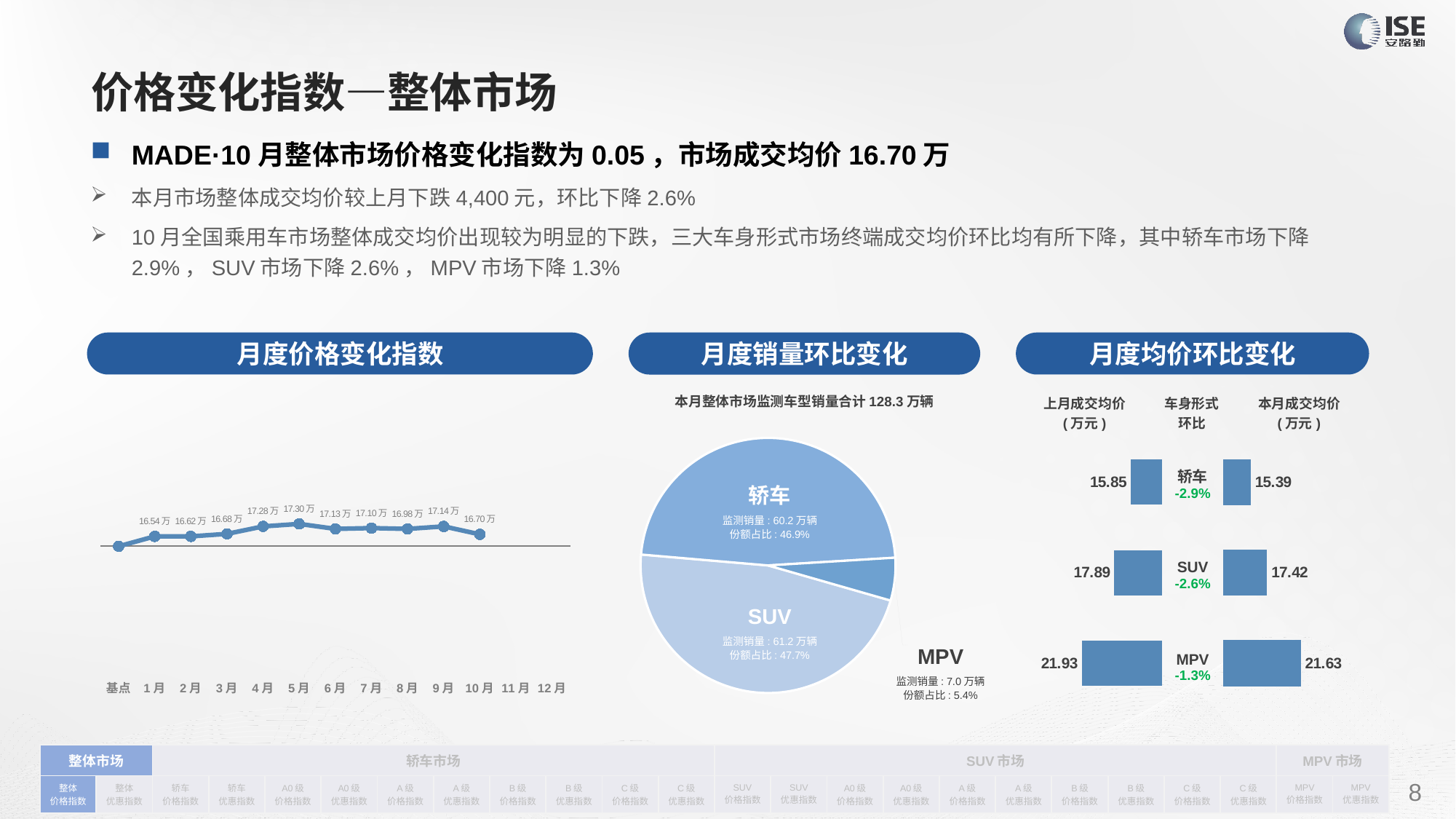

# 价格变化指数—整体市场
MADE·10月整体市场价格变化指数为0.05，市场成交均价16.70万
本月市场整体成交均价较上月下跌4,400元，环比下降2.6%
10月全国乘用车市场整体成交均价出现较为明显的下跌，三大车身形式市场终端成交均价环比均有所下降，其中轿车市场下降2.9%，SUV市场下降2.6%，MPV市场下降1.3%
月度价格变化指数

月度均价环比变化

月度销量环比变化

本月整体市场监测车型销量合计128.3万辆

### Chart

| Category | Y2022 |
|---|---|
| 基点 | 0.0 |
| 1月 | 0.04 |
| 2月 | 0.04 |
| 3月 | 0.05 |
| 4月 | 0.08 |
| 5月 | 0.09 |
| 6月 | 0.07 |
| 7月 | 0.07318864830914906 |
| 8月 | 0.07 |
| 9月 | 0.08 |
| 10月 | 0.048006821328653304 |
| 11月 | None |
| 12月 | None |
| 上月成交均价 (万元) | 车身形式 环比 | 本月成交均价 (万元) |
| --- | --- | --- |

### Chart

| Category | 车身市场 |
|---|---|
| 轿车 | 602146.0 |
| SUV | 611665.0 |
| MPV | 69505.0 |
| 轿车 -2.9% |
| --- |
| SUV -2.6% |
| MPV -1.3% |

### Chart

| Category | 成交均价 |
|---|---|
| 轿车 | 15.85 |
| SUV | 17.89 |
| MPV | 21.93 |

### Chart

| Category | 成交均价 |
|---|---|
| 轿车 | 15.393549940545979 |
| SUV | 17.41828898138686 |
| MPV | 21.63332061578304 |
轿车
监测销量: 60.2万辆
份额占比: 46.9%
SUV
监测销量: 61.2万辆
份额占比: 47.7%
MPV
监测销量: 7.0万辆
份额占比: 5.4%
| 整体市场 |  | 轿车市场 |  |  |  |  |  |  |  |  |  | SUV市场 |  |  |  |  |  |  |  |  |  | MPV市场 |  |
| --- | --- | --- | --- | --- | --- | --- | --- | --- | --- | --- | --- | --- | --- | --- | --- | --- | --- | --- | --- | --- | --- | --- | --- |
| 整体 价格指数 | 整体 优惠指数 | 轿车 价格指数 | 轿车 优惠指数 | A0级 价格指数 | A0级 优惠指数 | A级 价格指数 | A级 优惠指数 | B级 价格指数 | B级 优惠指数 | C级 价格指数 | C级 优惠指数 | SUV 价格指数 | SUV 优惠指数 | A0级 价格指数 | A0级 优惠指数 | A级 价格指数 | A级 优惠指数 | B级 价格指数 | B级 优惠指数 | C级 价格指数 | C级 优惠指数 | MPV 价格指数 | MPV 优惠指数 |
请在插入菜单—页眉和页脚中修改此 文本
8